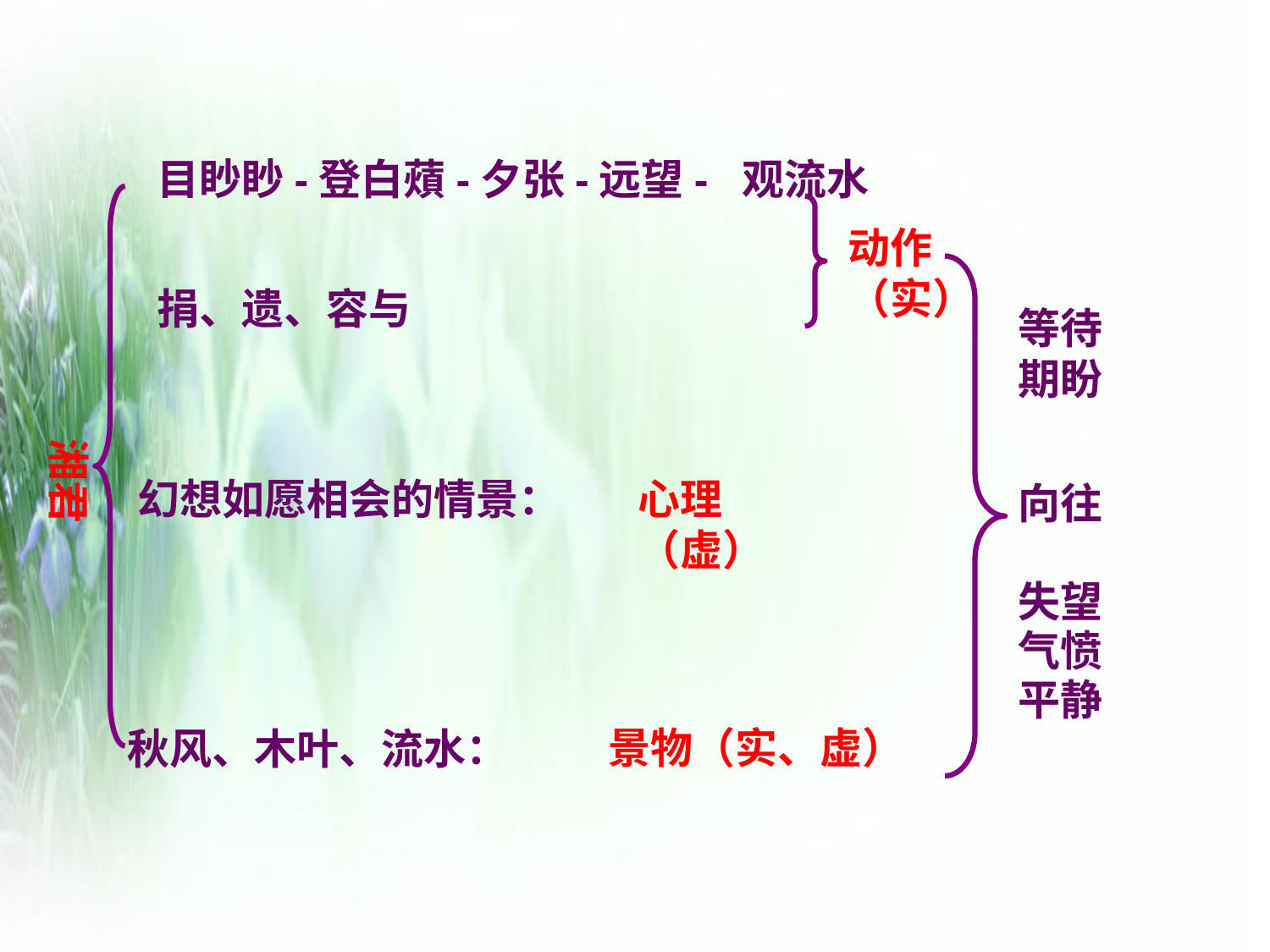

目眇眇-登白薠-夕张-远望-  观流水

动作
（实）

向往

失望
气愤
平静

捐、遗、容与
等待
期盼
湘君
幻想如愿相会的情景：
心理
（虚）
景物（实、虚）
秋风、木叶、流水：